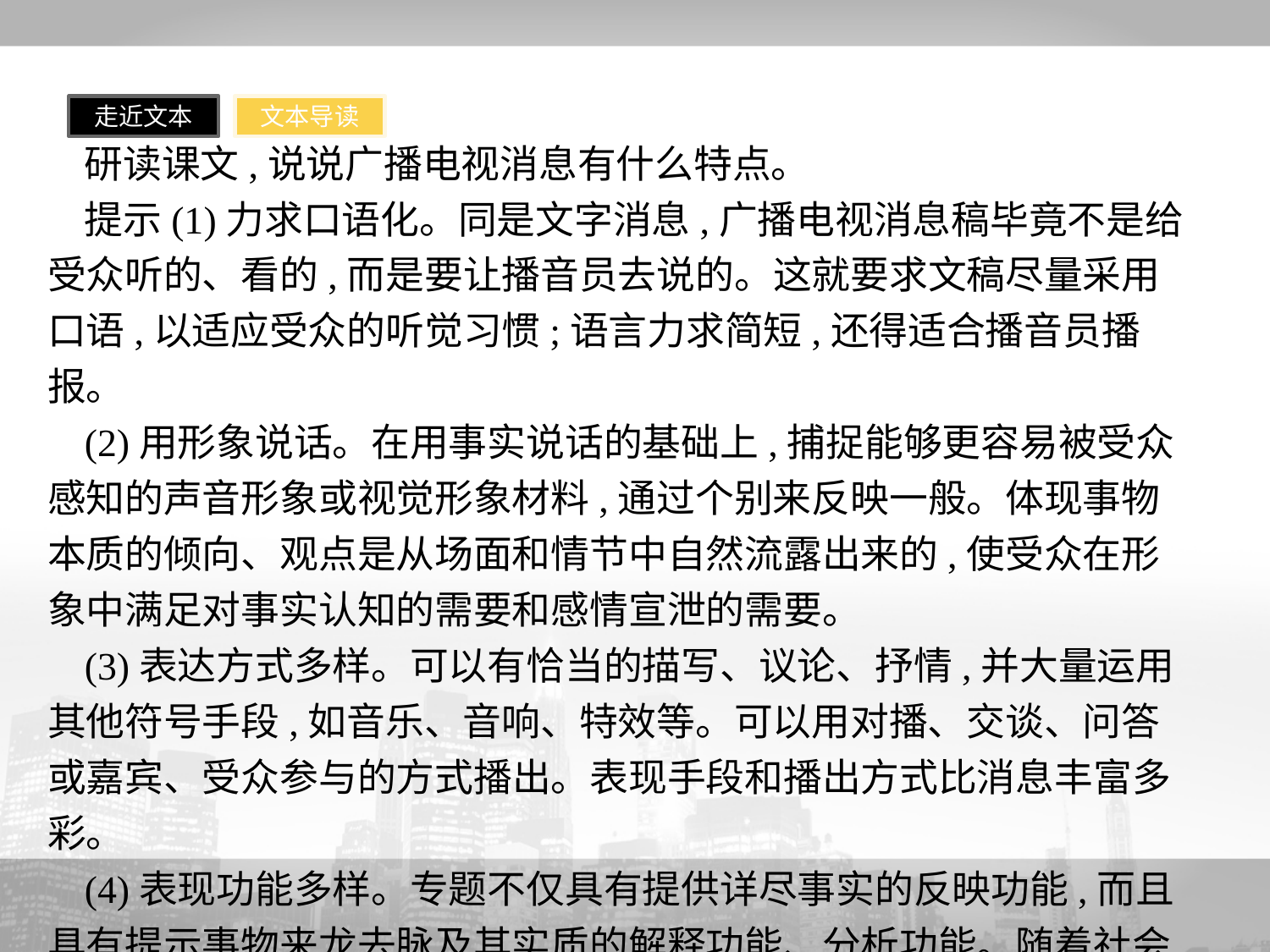

走近文本
文本导读
研读课文,说说广播电视消息有什么特点。
提示(1)力求口语化。同是文字消息,广播电视消息稿毕竟不是给受众听的、看的,而是要让播音员去说的。这就要求文稿尽量采用口语,以适应受众的听觉习惯;语言力求简短,还得适合播音员播报。
(2)用形象说话。在用事实说话的基础上,捕捉能够更容易被受众感知的声音形象或视觉形象材料,通过个别来反映一般。体现事物本质的倾向、观点是从场面和情节中自然流露出来的,使受众在形象中满足对事实认知的需要和感情宣泄的需要。
(3)表达方式多样。可以有恰当的描写、议论、抒情,并大量运用其他符号手段,如音乐、音响、特效等。可以用对播、交谈、问答或嘉宾、受众参与的方式播出。表现手段和播出方式比消息丰富多彩。
(4)表现功能多样。专题不仅具有提供详尽事实的反映功能,而且具有提示事物来龙去脉及其实质的解释功能、分析功能。随着社会的日益复杂化,后两种功能越来越受到广电媒介和受众的重视。